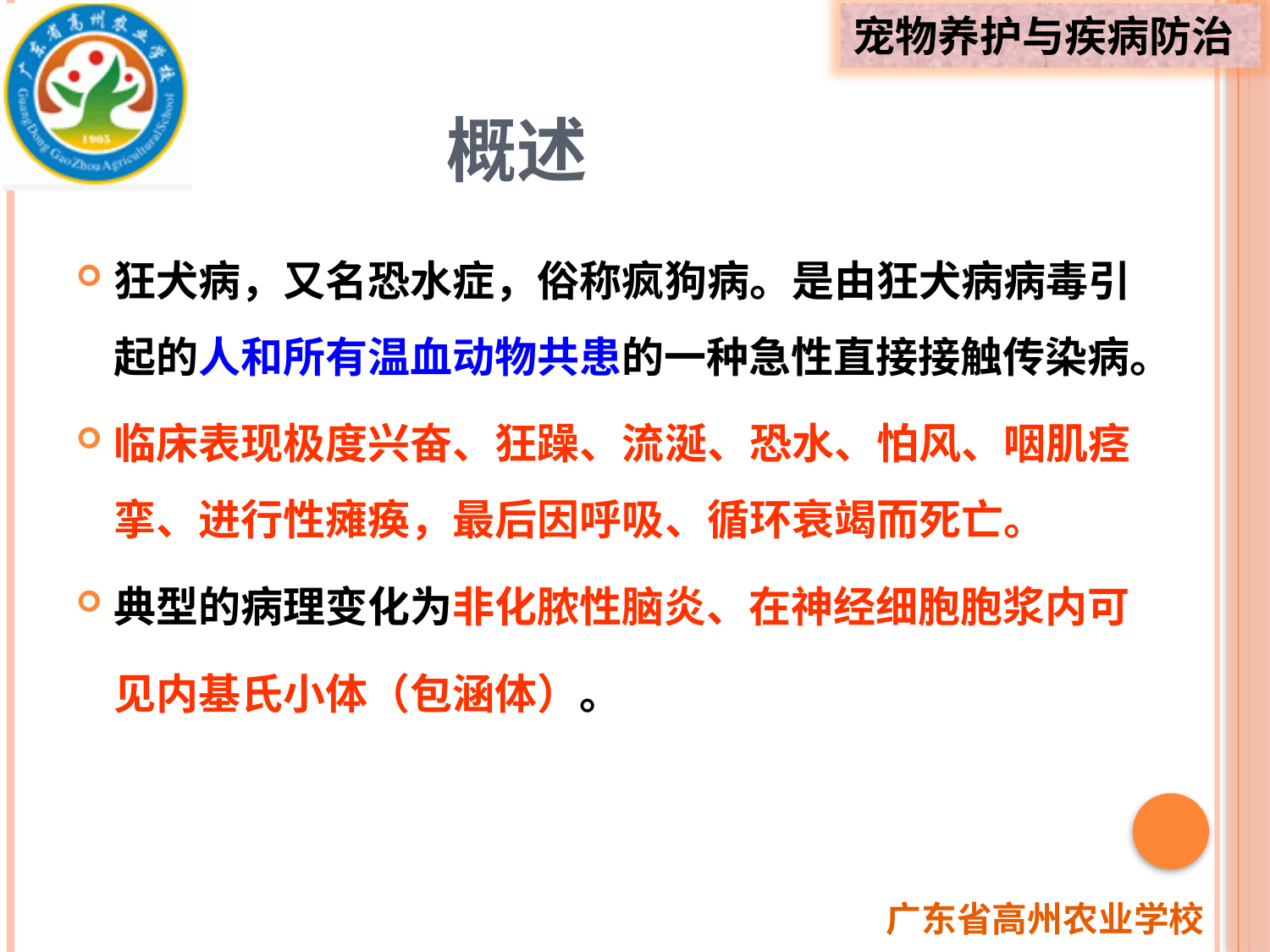

# 概述
狂犬病，又名恐水症，俗称疯狗病。是由狂犬病病毒引起的人和所有温血动物共患的一种急性直接接触传染病。
临床表现极度兴奋、狂躁、流涎、恐水、怕风、咽肌痉挛、进行性瘫痪，最后因呼吸、循环衰竭而死亡。
典型的病理变化为非化脓性脑炎、在神经细胞胞浆内可见内基氏小体（包涵体）。